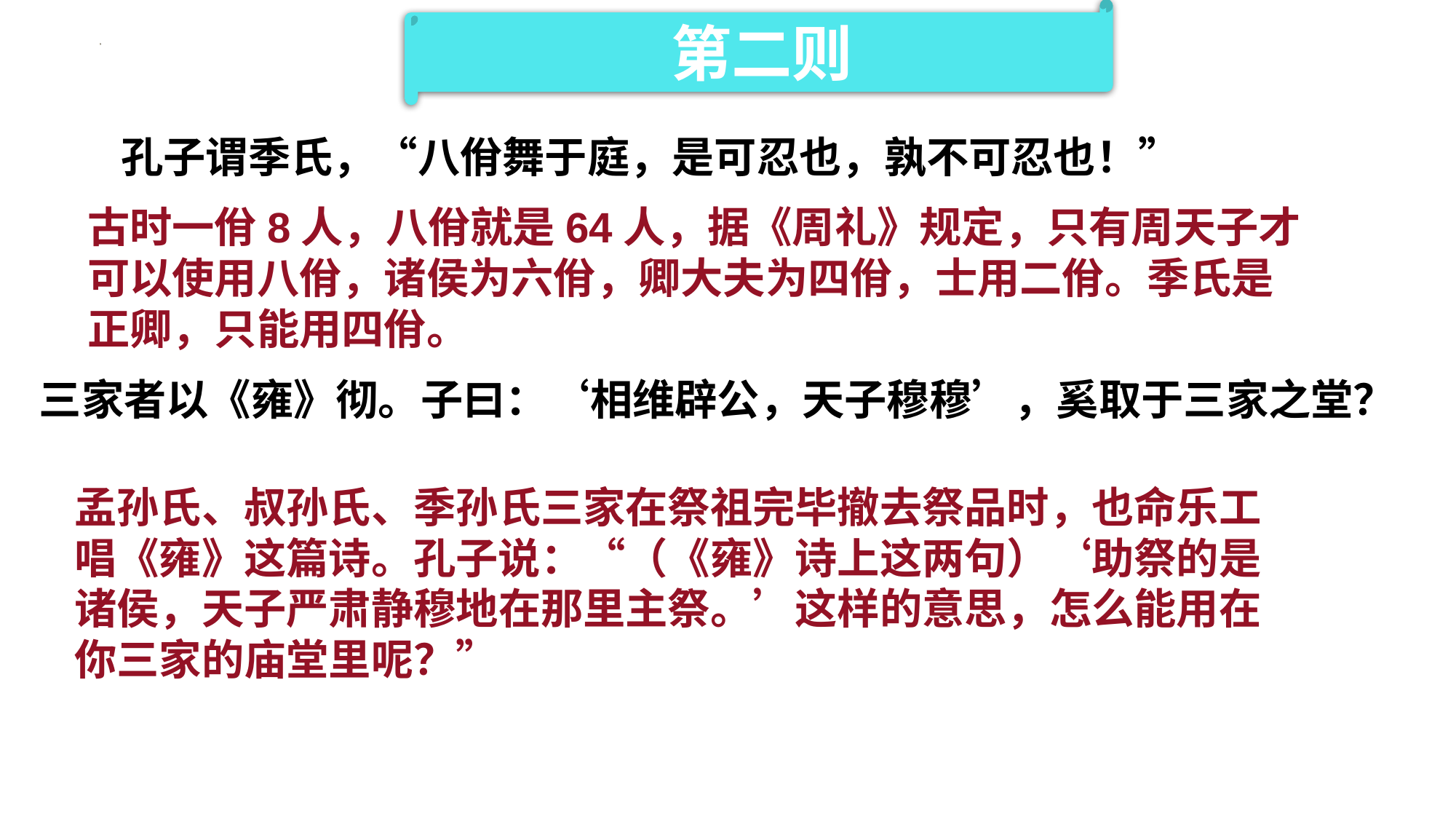

第二则
孔子谓季氏，“八佾舞于庭，是可忍也，孰不可忍也！”
古时一佾8人，八佾就是64人，据《周礼》规定，只有周天子才可以使用八佾，诸侯为六佾，卿大夫为四佾，士用二佾。季氏是正卿，只能用四佾。
三家者以《雍》彻。子曰：‘相维辟公，天子穆穆’，奚取于三家之堂？
孟孙氏、叔孙氏、季孙氏三家在祭祖完毕撤去祭品时，也命乐工唱《雍》这篇诗。孔子说：“（《雍》诗上这两句）‘助祭的是诸侯，天子严肃静穆地在那里主祭。’这样的意思，怎么能用在你三家的庙堂里呢？”
春秋末期，奴隶制社会处于土崩瓦解、礼崩乐坏的过程中，违犯周礼、犯上作乱的事情不断发生，这是封建制代替奴隶制过程中的必然表现。季孙氏用八佾舞于庭院，是典型的破坏周礼的事件。对此，孔子表现出极大的愤慨，“是可忍孰不可忍”一句，反映了孔子对此事的基本态度。
	谈鲁国当政者违“礼”的事件。对于这些越礼犯上的举动，孔子表现得极为愤慨，天子有天子之礼，诸侯有诸侯之礼，各守各的礼，才可以使天下安定。因此，“礼”，是孔子政治思想体系中的重要范畴。